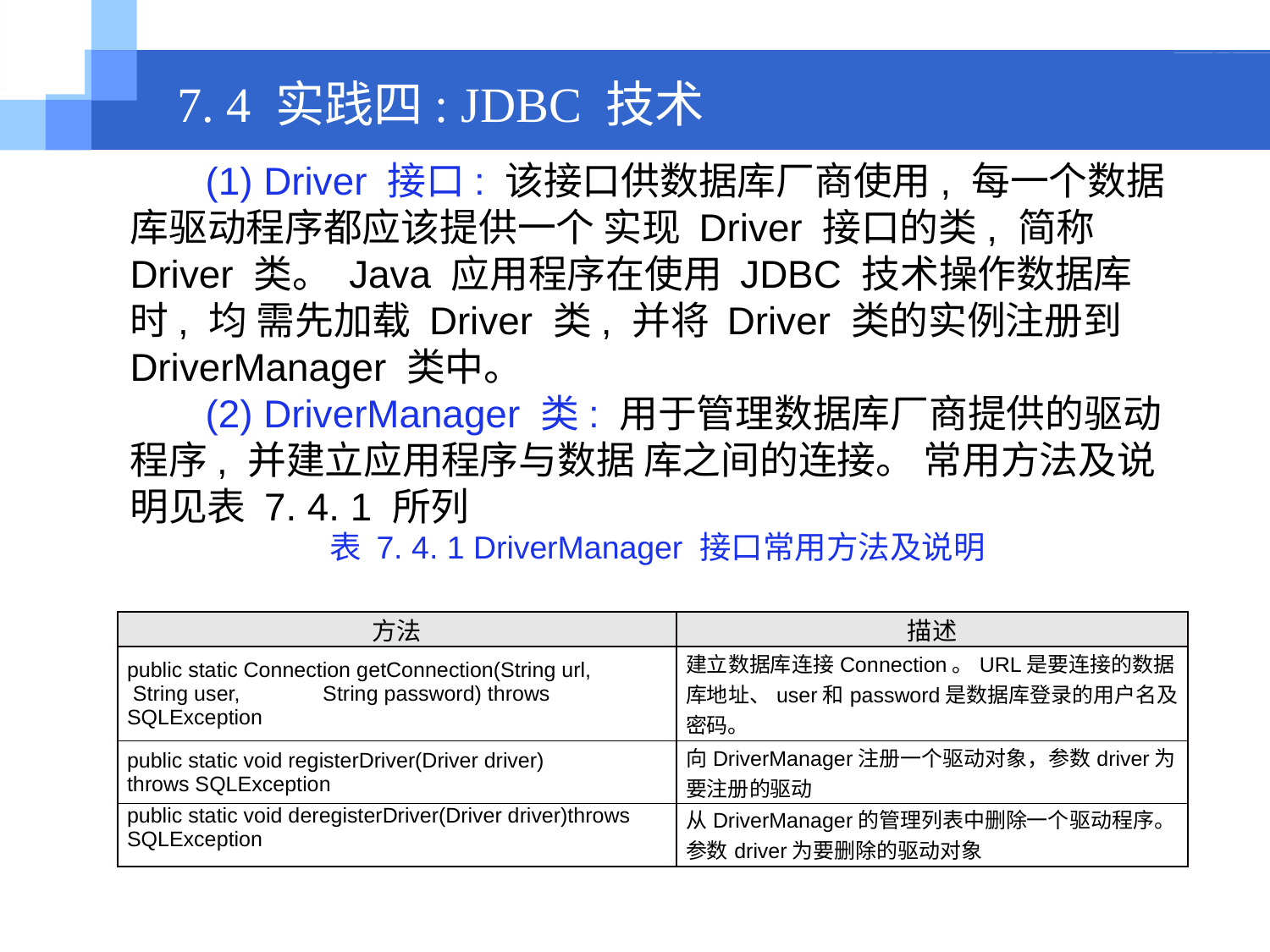

7. 4 实践四: JDBC 技术
       (1) Driver 接口: 该接口供数据库厂商使用, 每一个数据库驱动程序都应该提供一个 实现 Driver 接口的类, 简称 Driver 类。 Java 应用程序在使用 JDBC 技术操作数据库时, 均 需先加载 Driver 类, 并将 Driver 类的实例注册到 DriverManager 类中。
       (2) DriverManager 类: 用于管理数据库厂商提供的驱动程序, 并建立应用程序与数据 库之间的连接。 常用方法及说明见表 7. 4. 1 所列
表 7. 4. 1 DriverManager 接口常用方法及说明
| 方法 | 描述 |
| --- | --- |
| public static Connection getConnection(String url, String user, String password) throws SQLException | 建立数据库连接Connection。URL是要连接的数据库地址、user和password是数据库登录的用户名及密码。 |
| public static void registerDriver(Driver driver) throws SQLException | 向DriverManager注册一个驱动对象，参数driver为要注册的驱动 |
| public static void deregisterDriver(Driver driver)throws SQLException | 从DriverManager的管理列表中删除一个驱动程序。参数driver为要删除的驱动对象 |